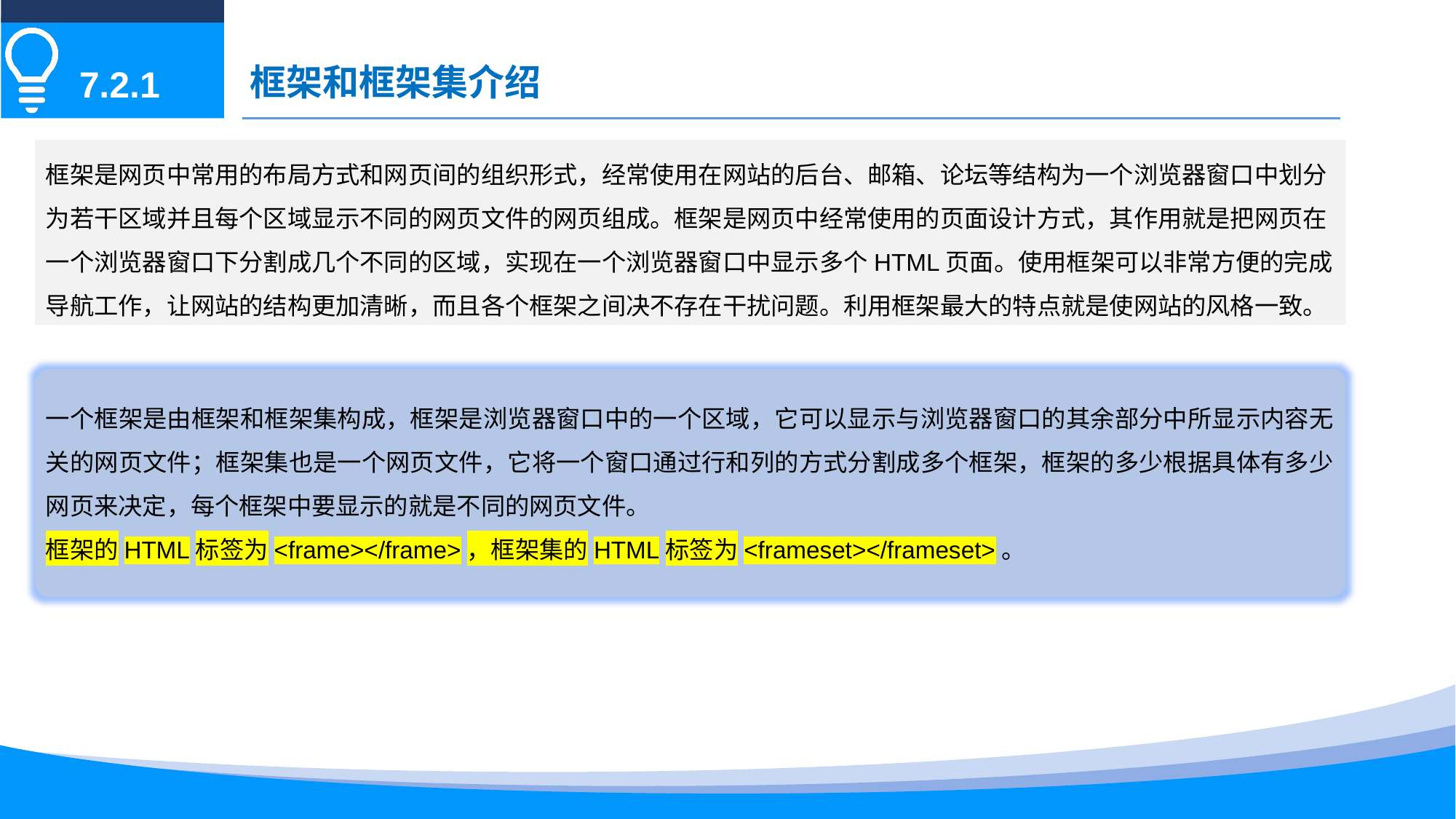

框架和框架集介绍
7.2.1
框架是网页中常用的布局方式和网页间的组织形式，经常使用在网站的后台、邮箱、论坛等结构为一个浏览器窗口中划分为若干区域并且每个区域显示不同的网页文件的网页组成。框架是网页中经常使用的页面设计方式，其作用就是把网页在一个浏览器窗口下分割成几个不同的区域，实现在一个浏览器窗口中显示多个HTML页面。使用框架可以非常方便的完成导航工作，让网站的结构更加清晰，而且各个框架之间决不存在干扰问题。利用框架最大的特点就是使网站的风格一致。

一个框架是由框架和框架集构成，框架是浏览器窗口中的一个区域，它可以显示与浏览器窗口的其余部分中所显示内容无关的网页文件；框架集也是一个网页文件，它将一个窗口通过行和列的方式分割成多个框架，框架的多少根据具体有多少网页来决定，每个框架中要显示的就是不同的网页文件。
框架的HTML标签为<frame></frame>，框架集的HTML标签为<frameset></frameset>。